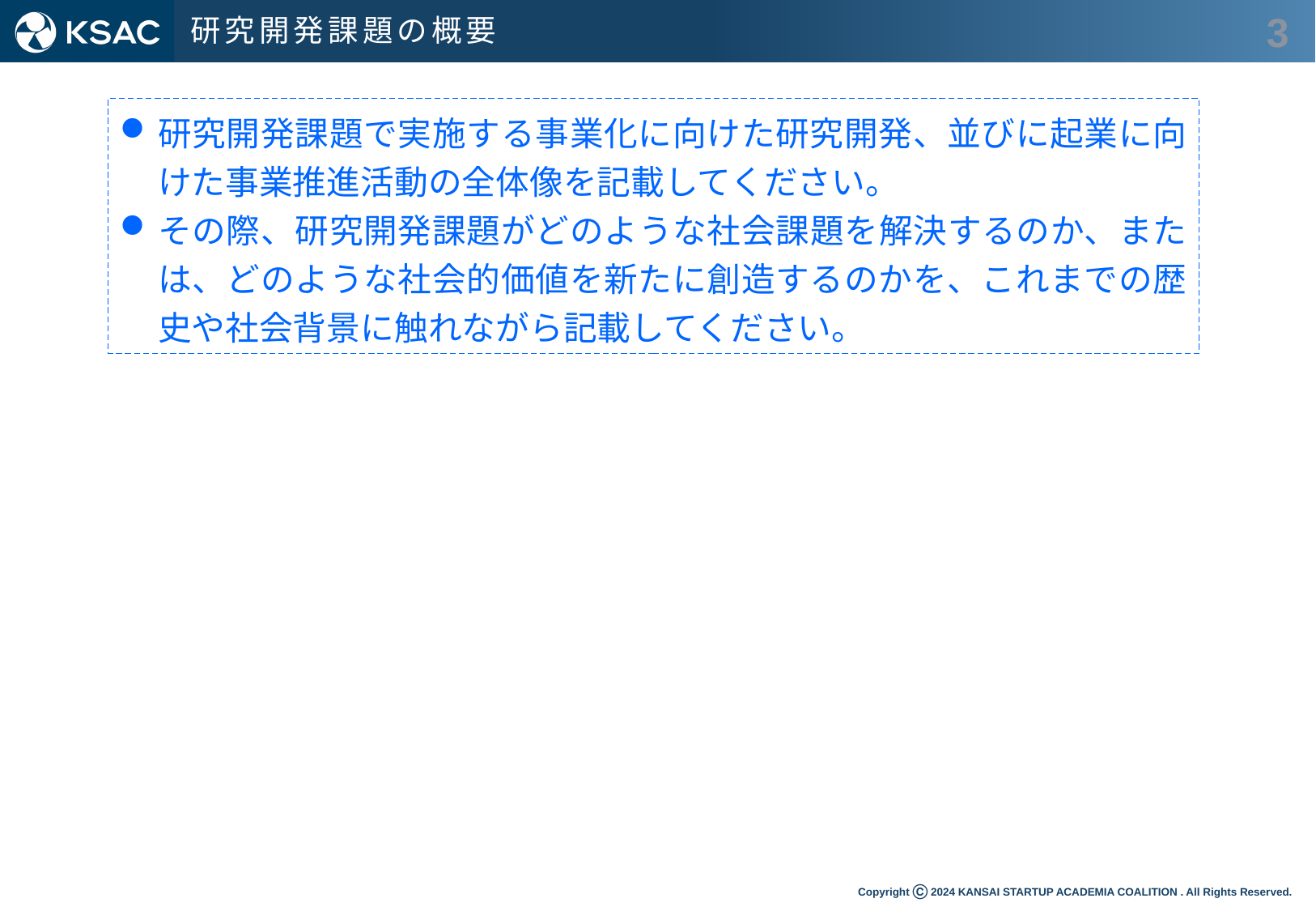

研究開発課題の概要
3
研究開発課題で実施する事業化に向けた研究開発、並びに起業に向けた事業推進活動の全体像を記載してください。
その際、研究開発課題がどのような社会課題を解決するのか、または、どのような社会的価値を新たに創造するのかを、これまでの歴史や社会背景に触れながら記載してください。